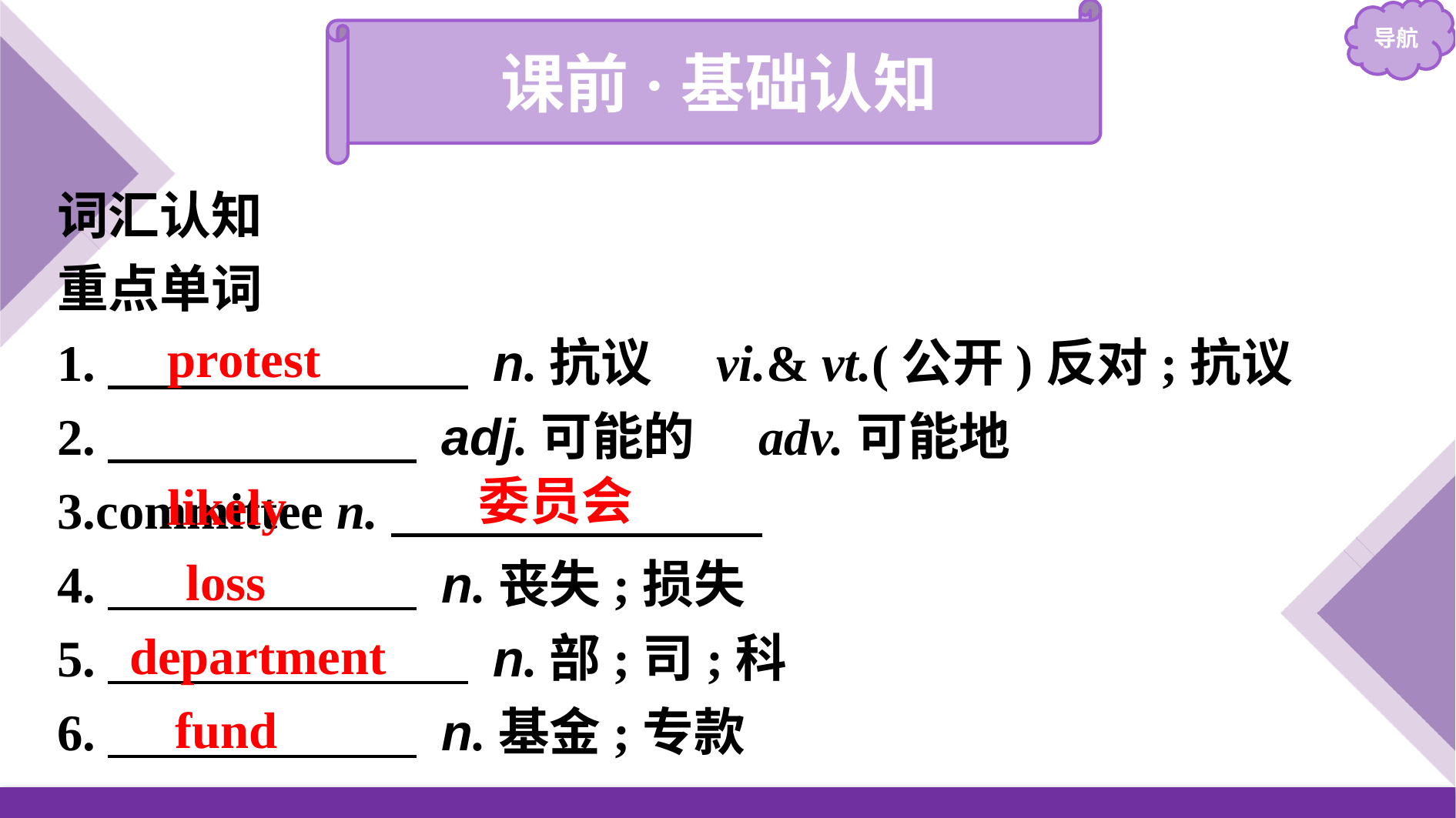

课前·基础认知
词汇认知
重点单词
1.　　　　　　　 n.抗议　vi.& vt.(公开)反对;抗议
2.　　　　　　 adj.可能的　adv.可能地
3.committee n.
4.　　　　　　 n.丧失;损失
5.　　　　　　　 n.部;司;科
6.　　　　　　 n.基金;专款
protest
likely
委员会
loss
department
fund